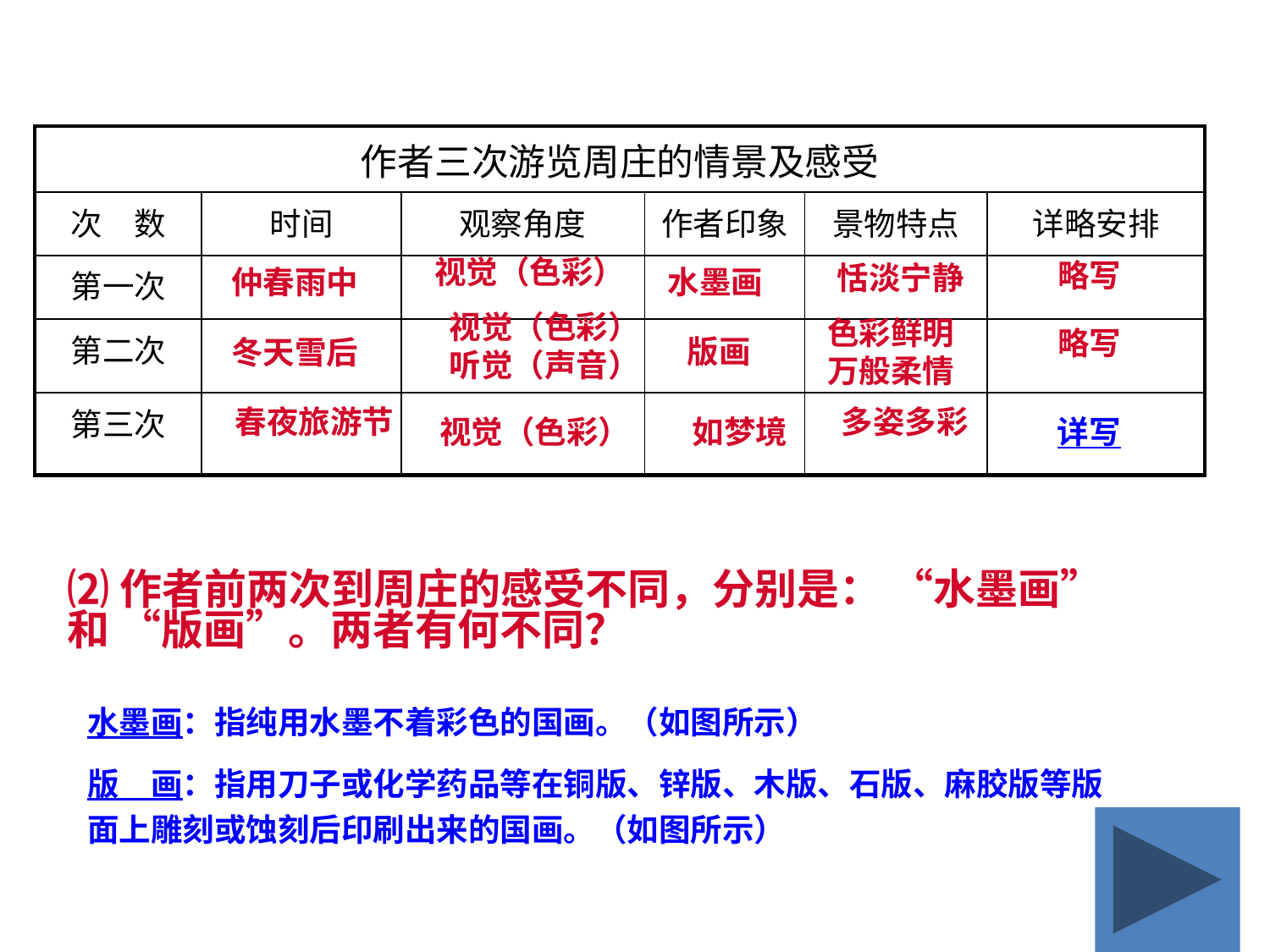

| 作者三次游览周庄的情景及感受 |  |  |  |  |  |
| --- | --- | --- | --- | --- | --- |
| 次　数 | 时间 | 观察角度 | 作者印象 | 景物特点 | 详略安排 |
| 第一次 |  |  |  |  |  |
| 第二次 |  |  |  |  |  |
| 第三次 |  |  |  |  |  |
视觉（色彩）
略写
恬淡宁静
仲春雨中
水墨画
视觉（色彩）
听觉（声音）
色彩鲜明
万般柔情
略写
版画
冬天雪后
春夜旅游节
多姿多彩
视觉（色彩）
如梦境
详写
⑵作者前两次到周庄的感受不同，分别是： “水墨画”和 “版画”。两者有何不同？
水墨画：指纯用水墨不着彩色的国画。（如图所示）
版　画：指用刀子或化学药品等在铜版、锌版、木版、石版、麻胶版等版面上雕刻或蚀刻后印刷出来的国画。（如图所示）